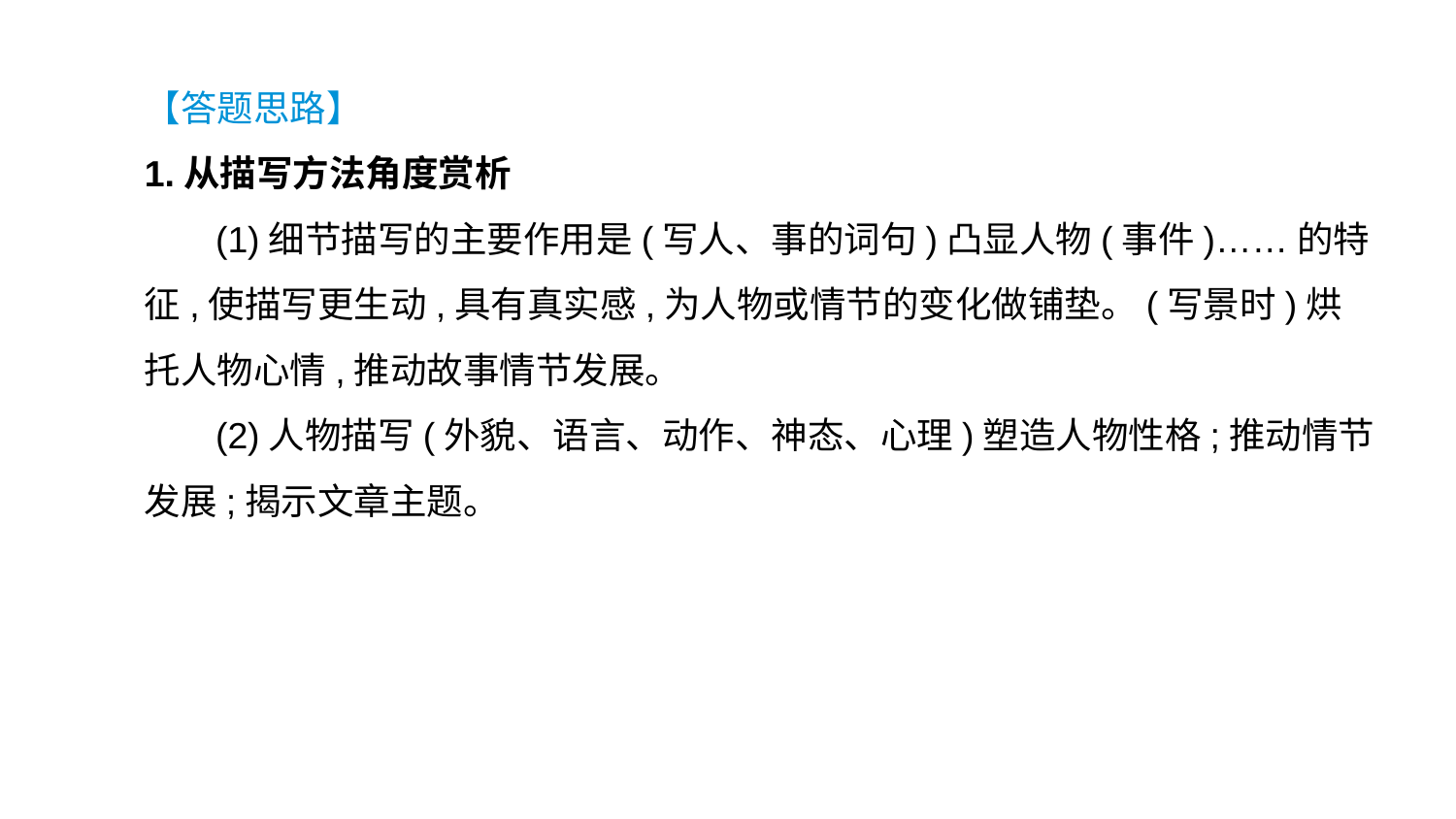

【答题思路】
1.从描写方法角度赏析
(1)细节描写的主要作用是(写人、事的词句)凸显人物(事件)……的特征,使描写更生动,具有真实感,为人物或情节的变化做铺垫。(写景时)烘托人物心情,推动故事情节发展。
(2)人物描写(外貌、语言、动作、神态、心理)塑造人物性格;推动情节发展;揭示文章主题。